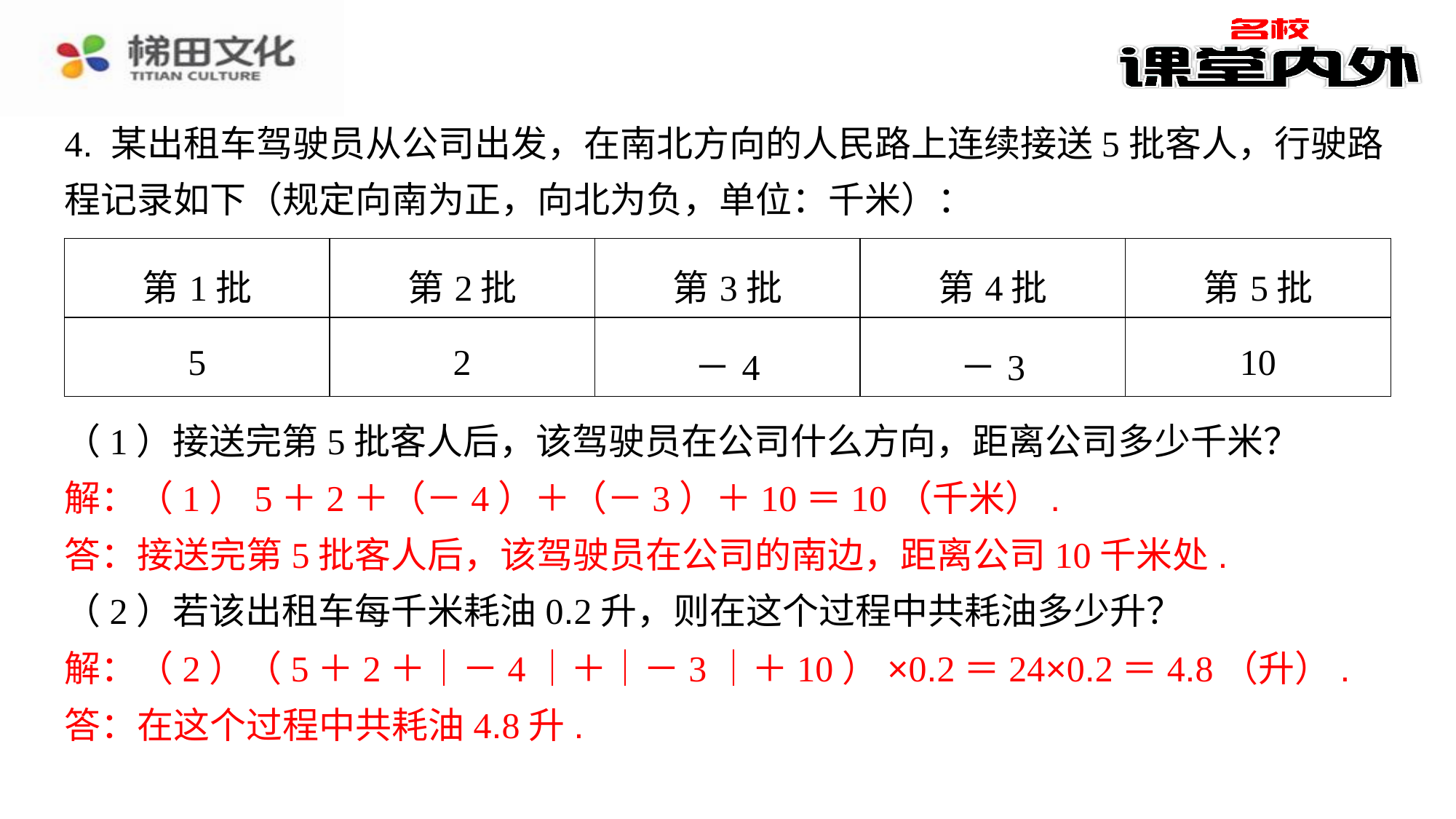

4. 某出租车驾驶员从公司出发，在南北方向的人民路上连续接送5批客人，行驶路
程记录如下（规定向南为正，向北为负，单位：千米）：
| 第1批 | 第2批 | 第3批 | 第4批 | 第5批 |
| --- | --- | --- | --- | --- |
| 5 | 2 | －4 | －3 | 10 |
（1）接送完第5批客人后，该驾驶员在公司什么方向，距离公司多少千米？
解：（1）5＋2＋（－4）＋（－3）＋10＝10（千米）.
答：接送完第5批客人后，该驾驶员在公司的南边，距离公司10千米处.
（2）若该出租车每千米耗油0.2升，则在这个过程中共耗油多少升？
解：（2）（5＋2＋｜－4｜＋｜－3｜＋10）×0.2＝24×0.2＝4.8（升）.
答：在这个过程中共耗油4.8升.
解：（1）5＋2＋（－4）＋（－3）＋10＝10（千米）.
答：接送完第5批客人后，该驾驶员在公司的南边，距离公司10千米处.
解：（2）（5＋2＋｜－4｜＋｜－3｜＋10）×0.2＝24×0.2＝4.8（升）.
答：在这个过程中共耗油4.8升.